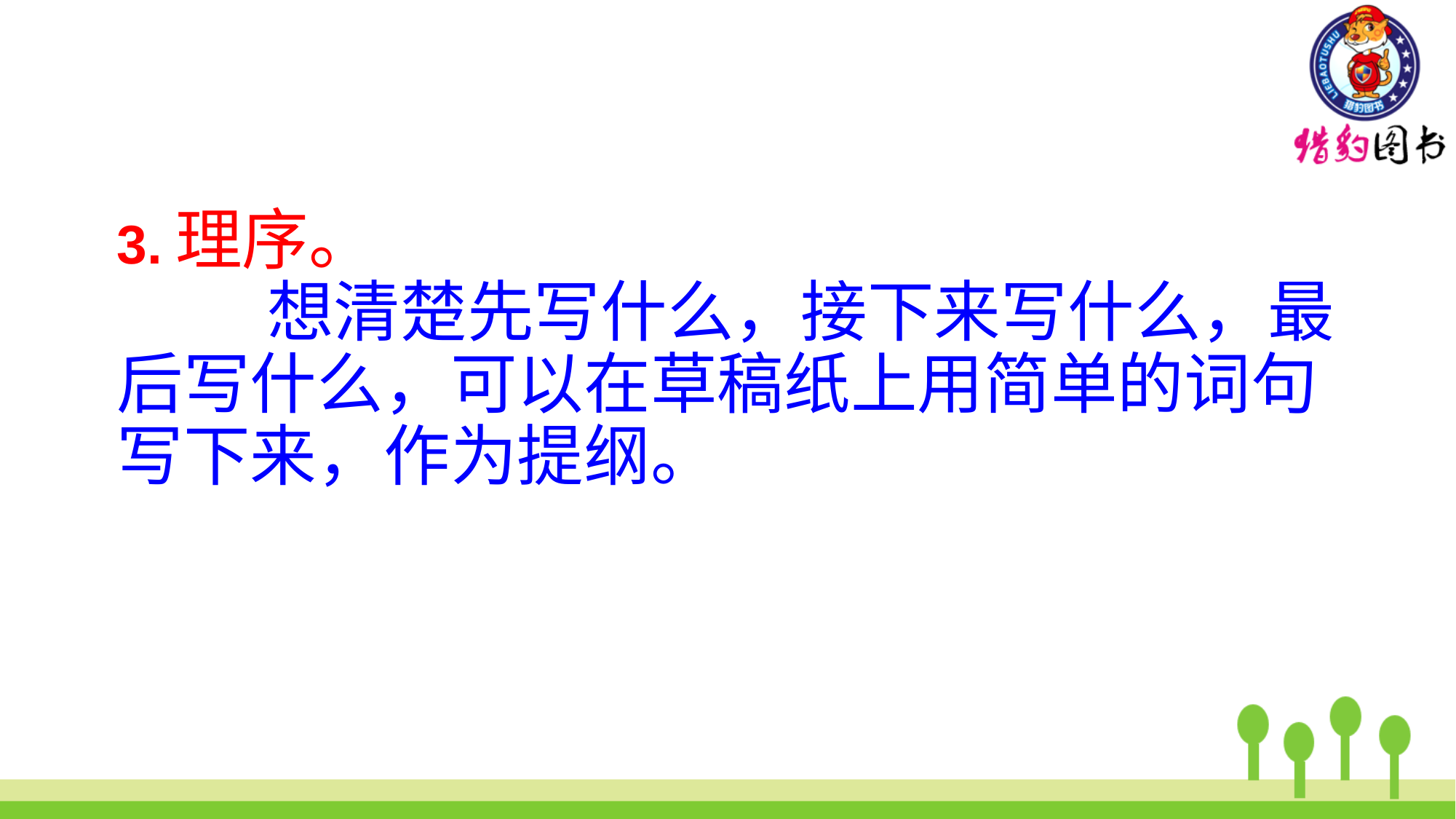

3.理序。
         想清楚先写什么，接下来写什么，最后写什么，可以在草稿纸上用简单的词句写下来，作为提纲。